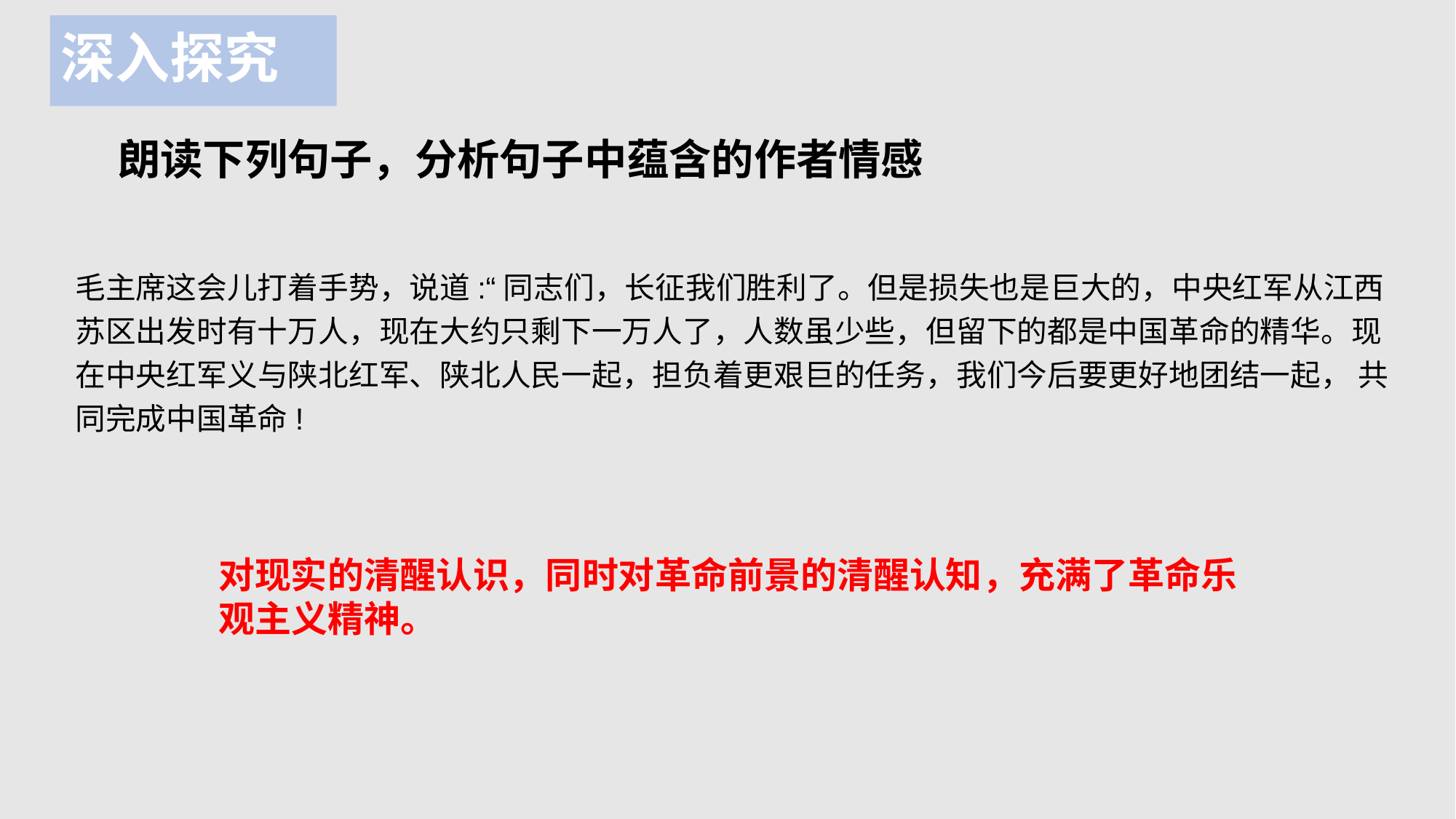

# 深入探究
朗读下列句子，分析句子中蕴含的作者情感
毛主席这会儿打着手势，说道:“同志们，长征我们胜利了。但是损失也是巨大的，中央红军从江西苏区出发时有十万人，现在大约只剩下一万人了，人数虽少些，但留下的都是中国革命的精华。现在中央红军义与陕北红军、陕北人民一起，担负着更艰巨的任务，我们今后要更好地团结一起， 共同完成中国革命!
对现实的清醒认识，同时对革命前景的清醒认知，充满了革命乐观主义精神。